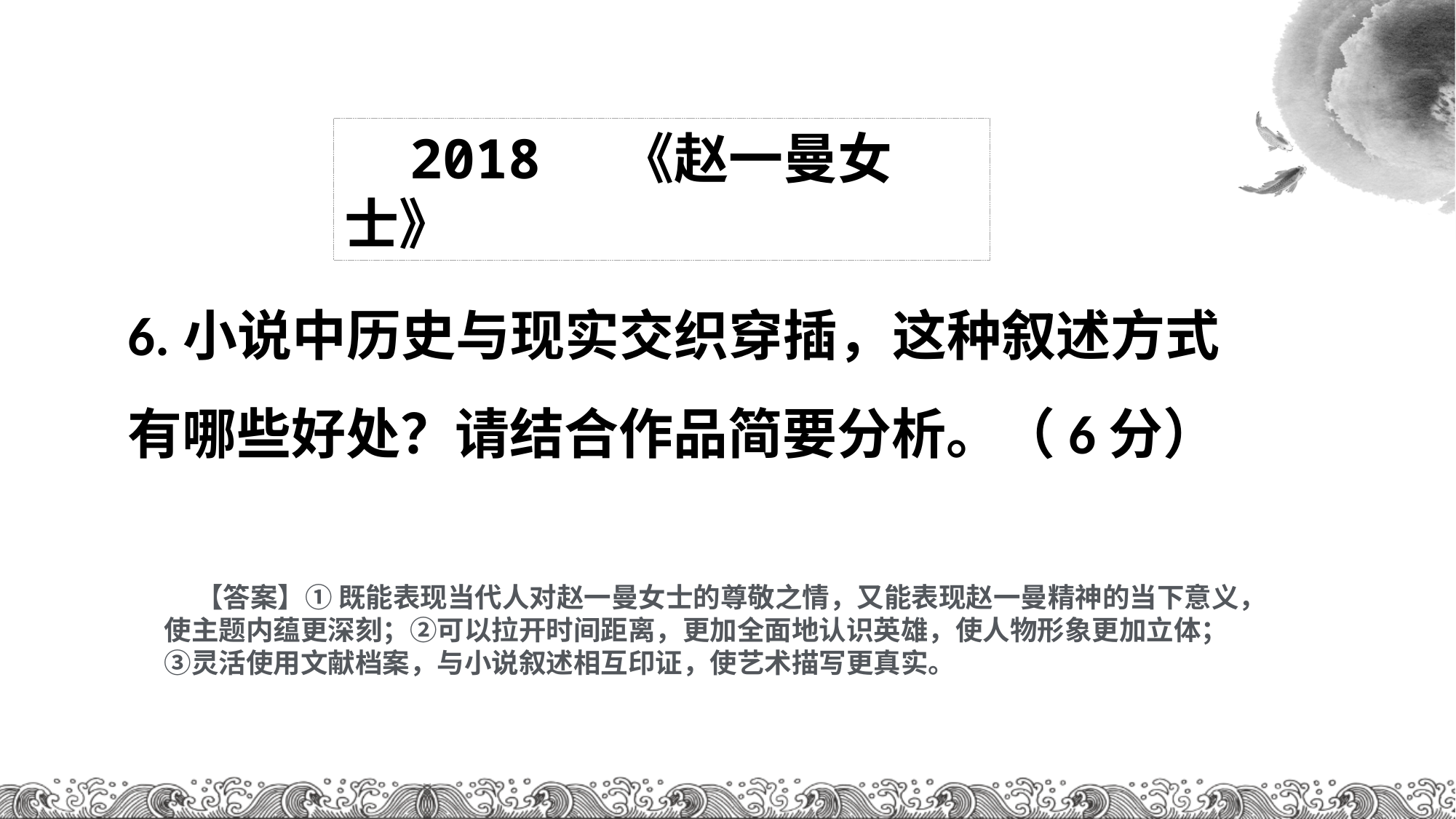

2018  《赵一曼女士》
6.小说中历史与现实交织穿插，这种叙述方式有哪些好处？请结合作品简要分析。（6分）
【答案】① 既能表现当代人对赵一曼女士的尊敬之情，又能表现赵一曼精神的当下意义，使主题内蕴更深刻；②可以拉开时间距离，更加全面地认识英雄，使人物形象更加立体；③灵活使用文献档案，与小说叙述相互印证，使艺术描写更真实。